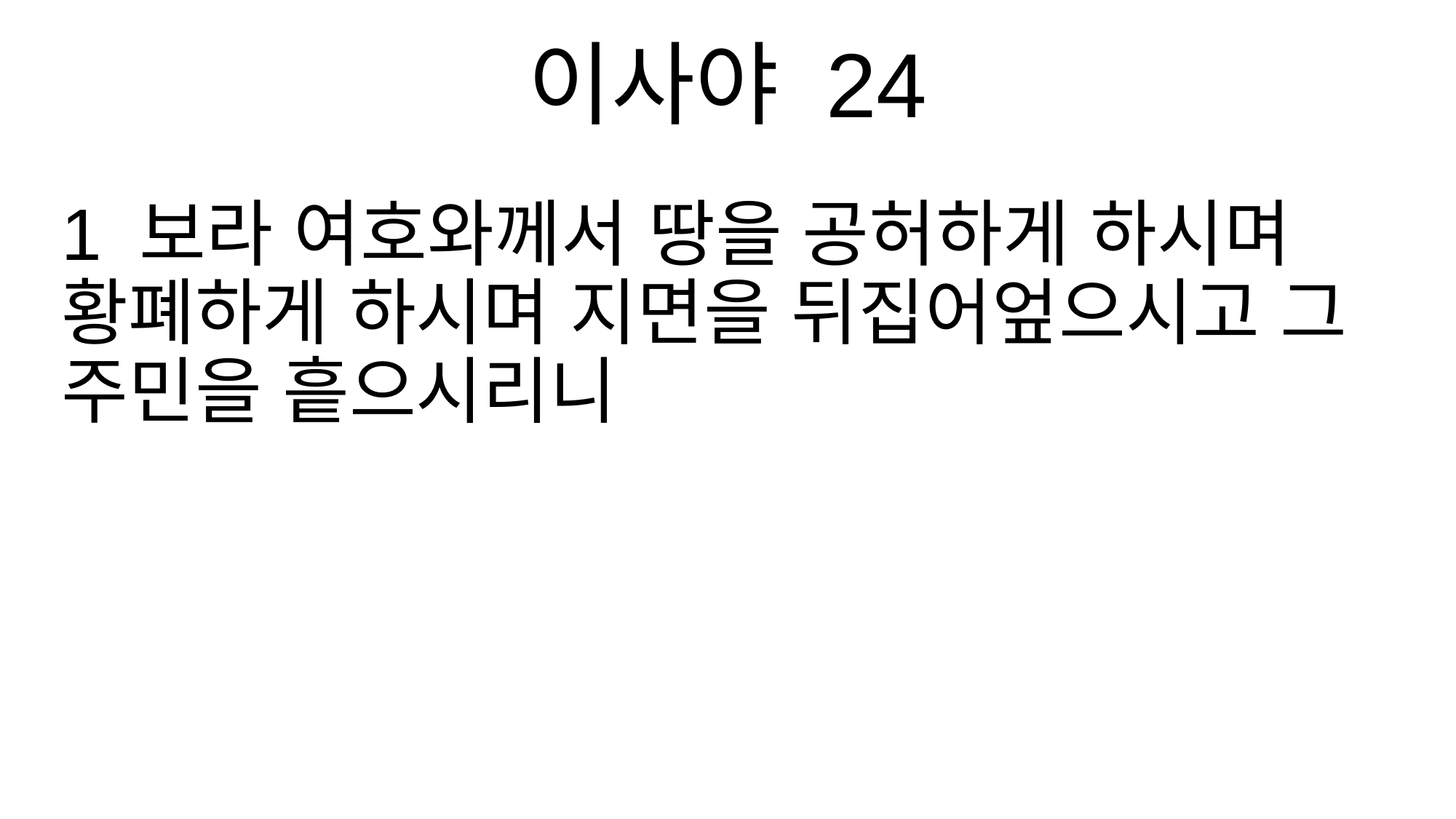

이사야 24
1 보라 여호와께서 땅을 공허하게 하시며 황폐하게 하시며 지면을 뒤집어엎으시고 그 주민을 흩으시리니